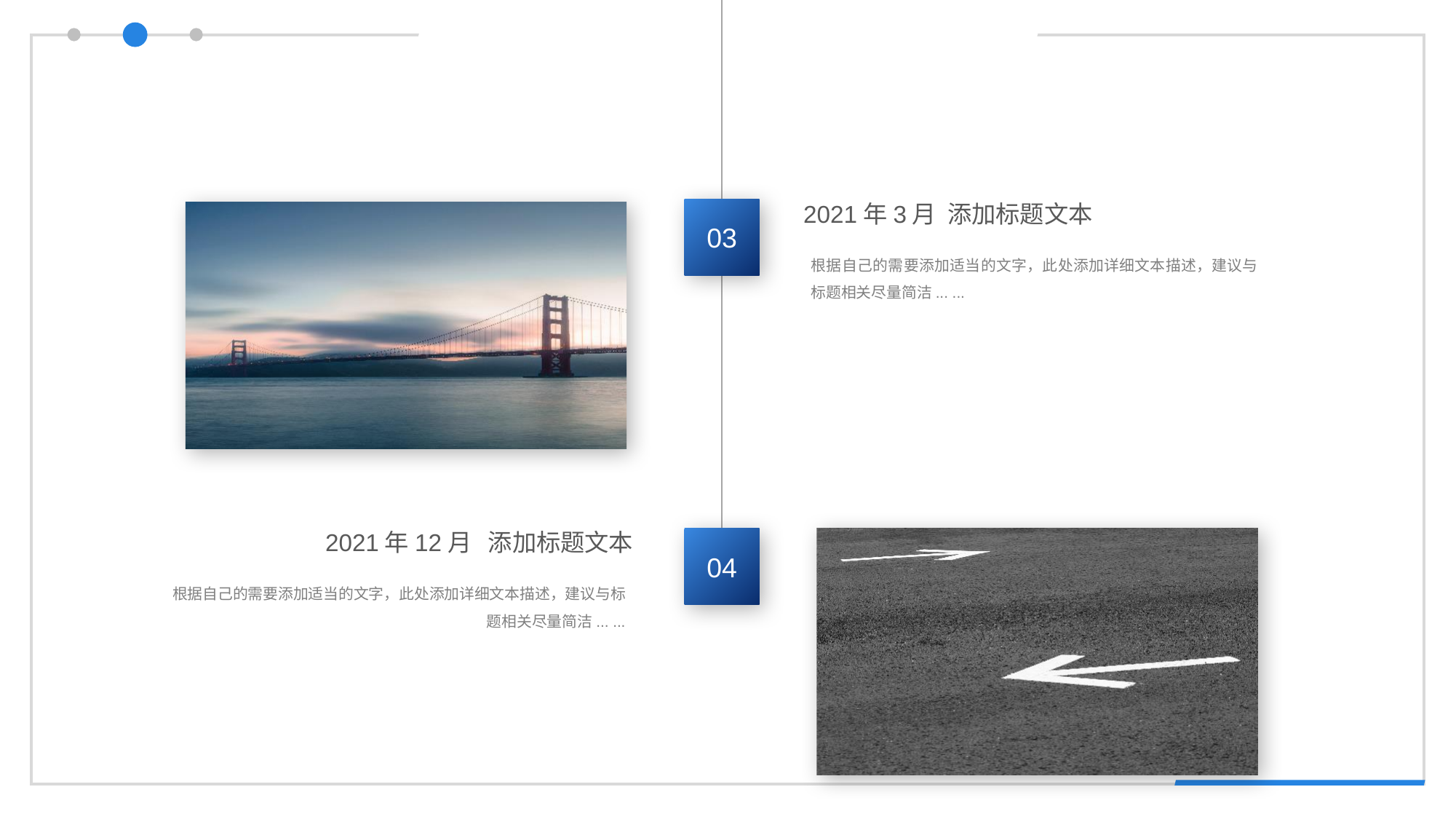

03
2021年3月  添加标题文本

根据自己的需要添加适当的文字，此处添加详细文本描述，建议与标题相关尽量简洁... ...
2021年12月   添加标题文本
04

根据自己的需要添加适当的文字，此处添加详细文本描述，建议与标题相关尽量简洁... ...